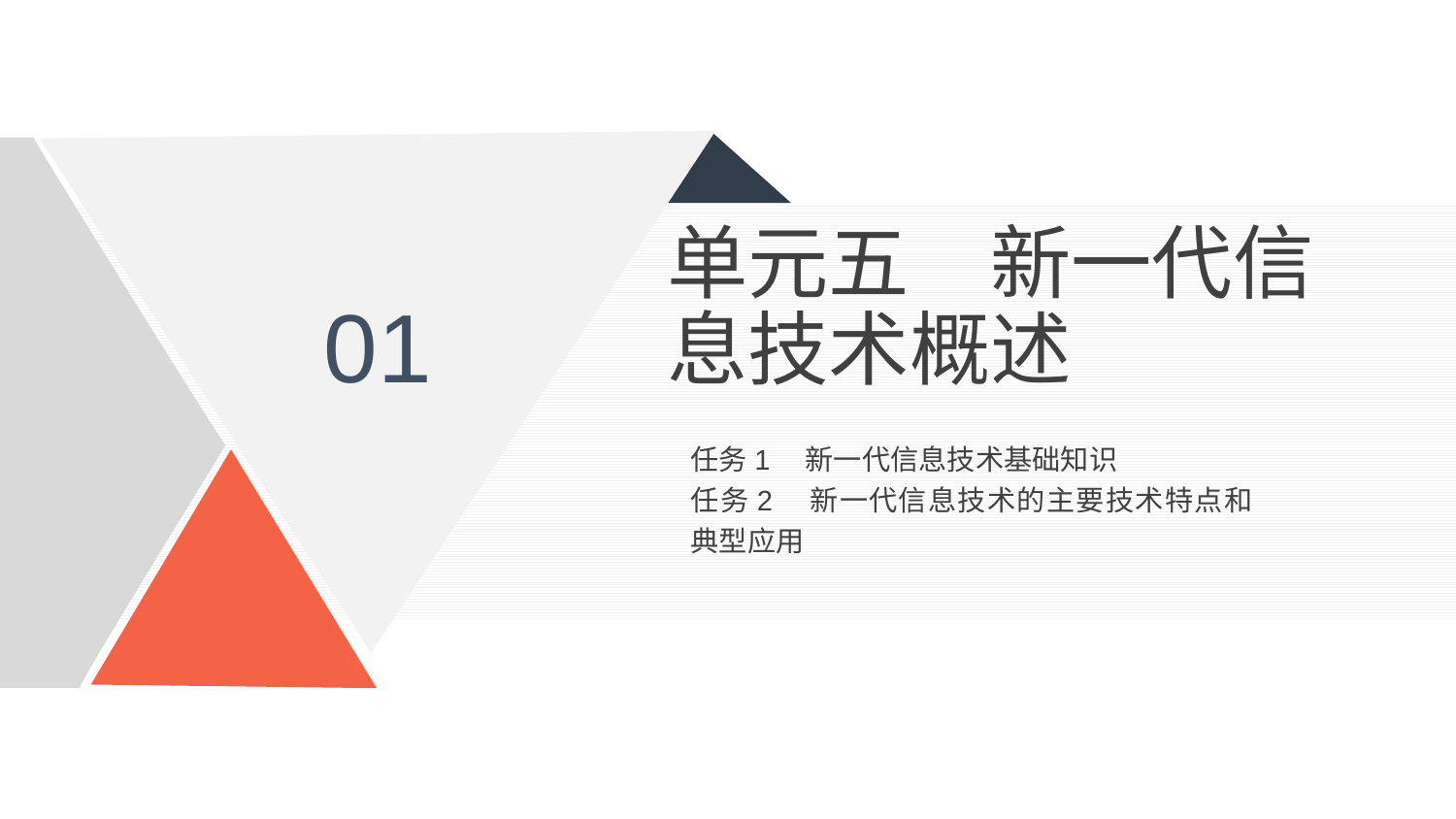

单元五　新一代信息技术概述
01
任务1　新一代信息技术基础知识
任务2　新一代信息技术的主要技术特点和典型应用